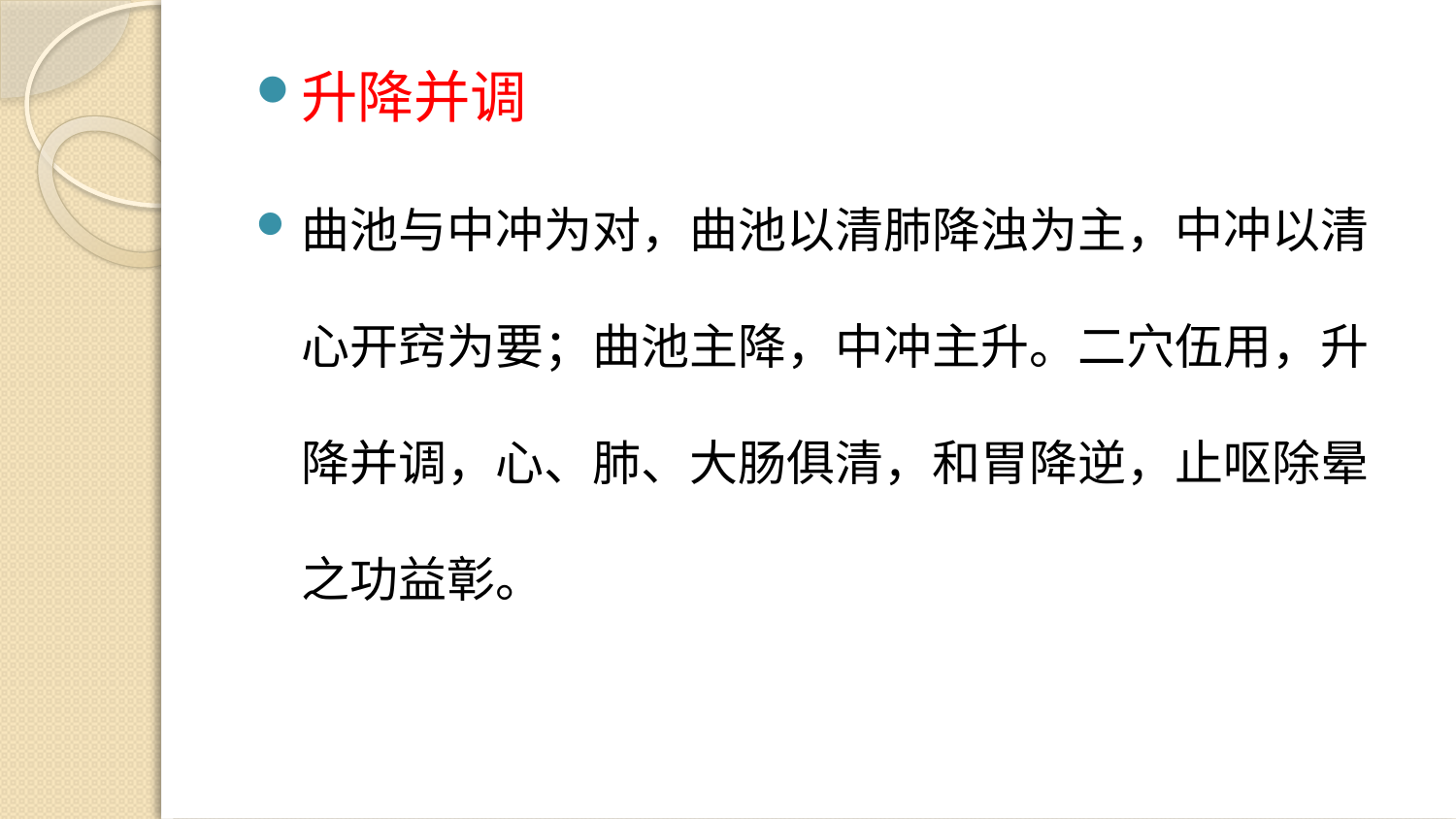

升降并调
曲池与中冲为对，曲池以清肺降浊为主，中冲以清心开窍为要；曲池主降，中冲主升。二穴伍用，升降并调，心、肺、大肠俱清，和胃降逆，止呕除晕之功益彰。